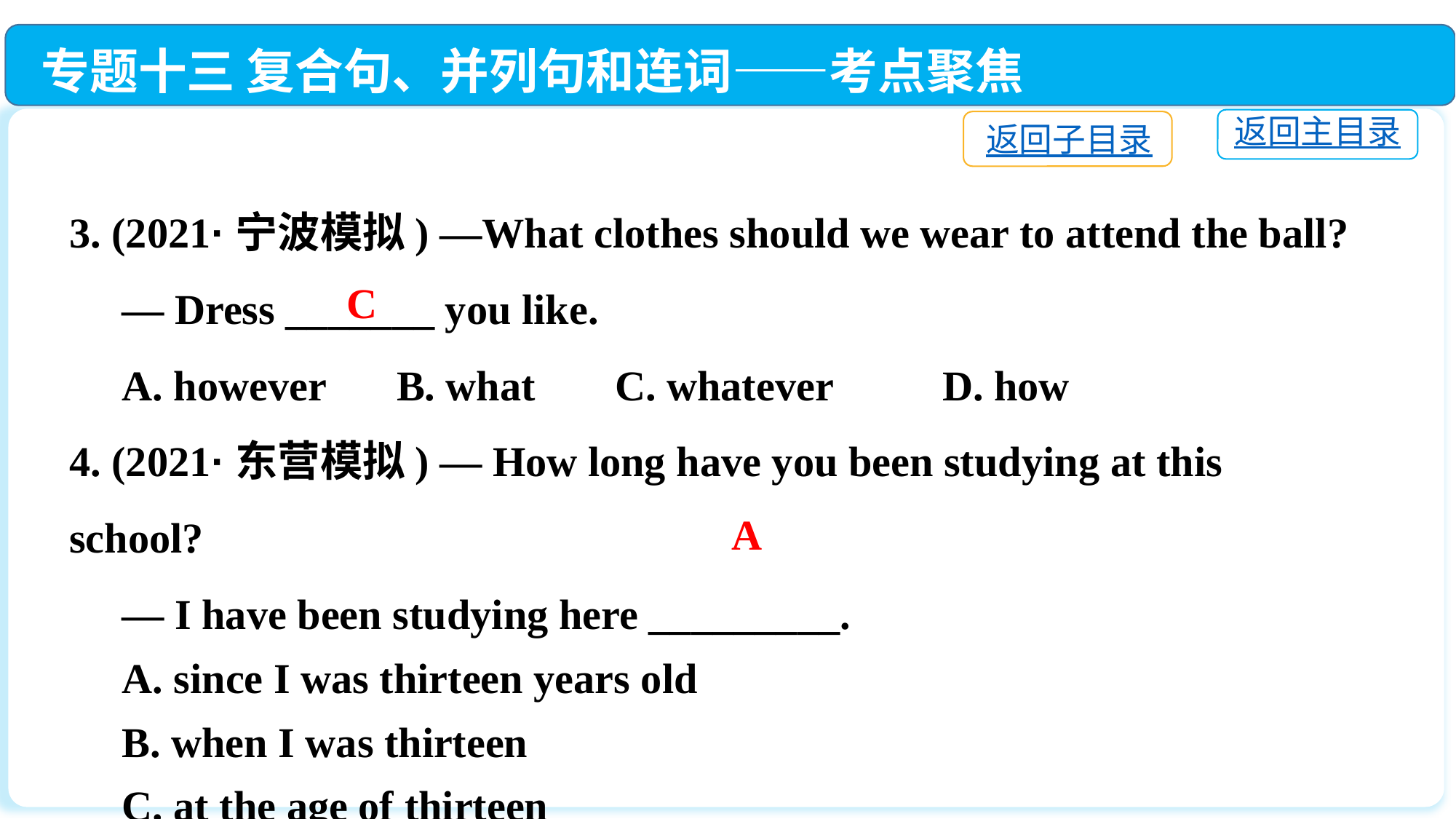

专题十三 复合句、并列句和连词——考点聚焦

返回主目录

返回子目录
3. (2021·宁波模拟) —What clothes should we wear to attend the ball?
     — Dress _______ you like.
     A. however	B. what	C. whatever	D. how
4. (2021·东营模拟) — How long have you been studying at this school?
     — I have been studying here _________.
     A. since I was thirteen years old
     B. when I was thirteen
     C. at the age of thirteen
     D. after I was thirteen
C
A